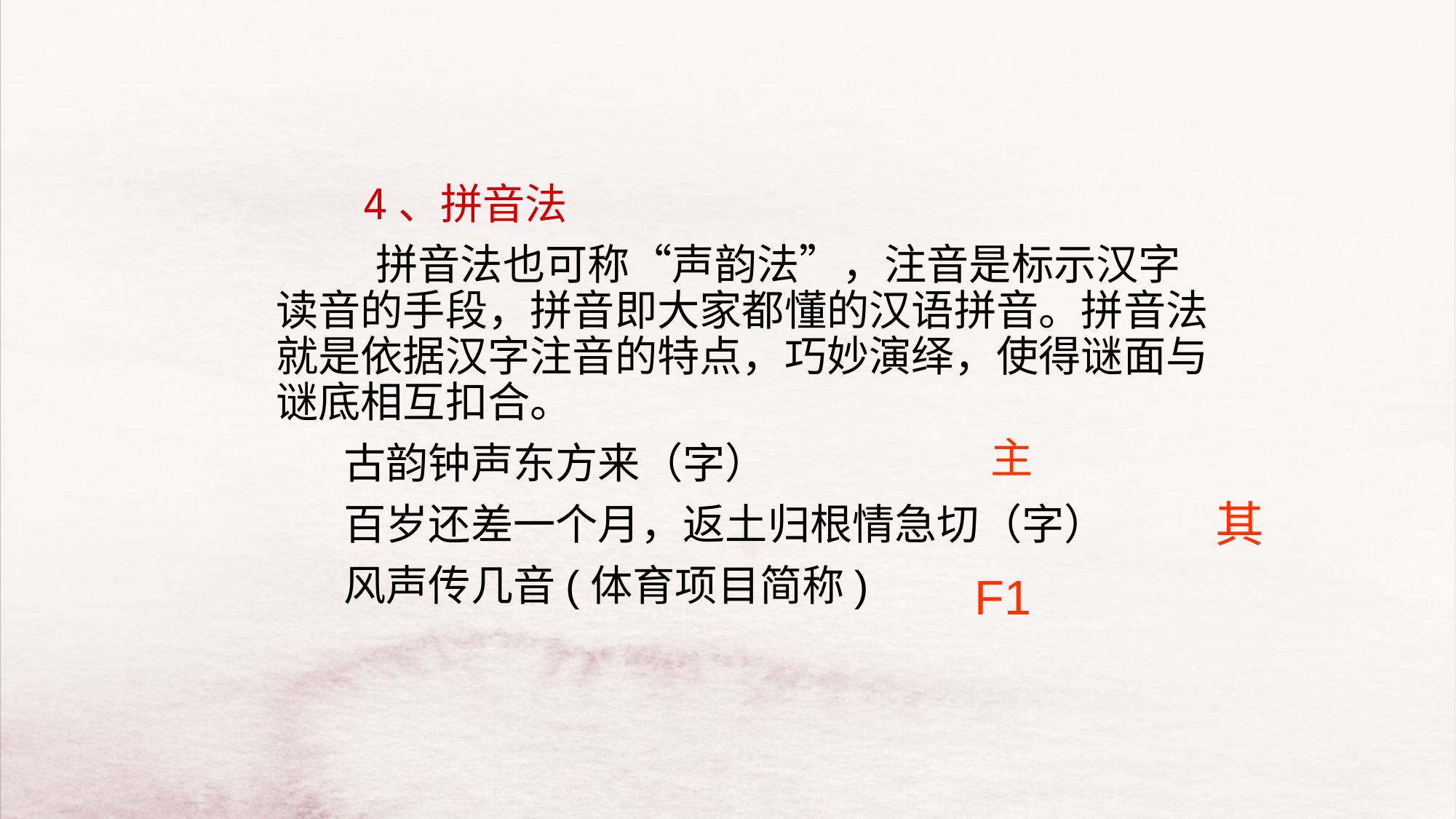

4、拼音法
　　　拼音法也可称“声韵法”，注音是标示汉字读音的手段，拼音即大家都懂的汉语拼音。拼音法就是依据汉字注音的特点，巧妙演绎，使得谜面与谜底相互扣合。
         古韵钟声东方来（字）
         百岁还差一个月，返土归根情急切（字）
         风声传几音(体育项目简称)

主
其

F1